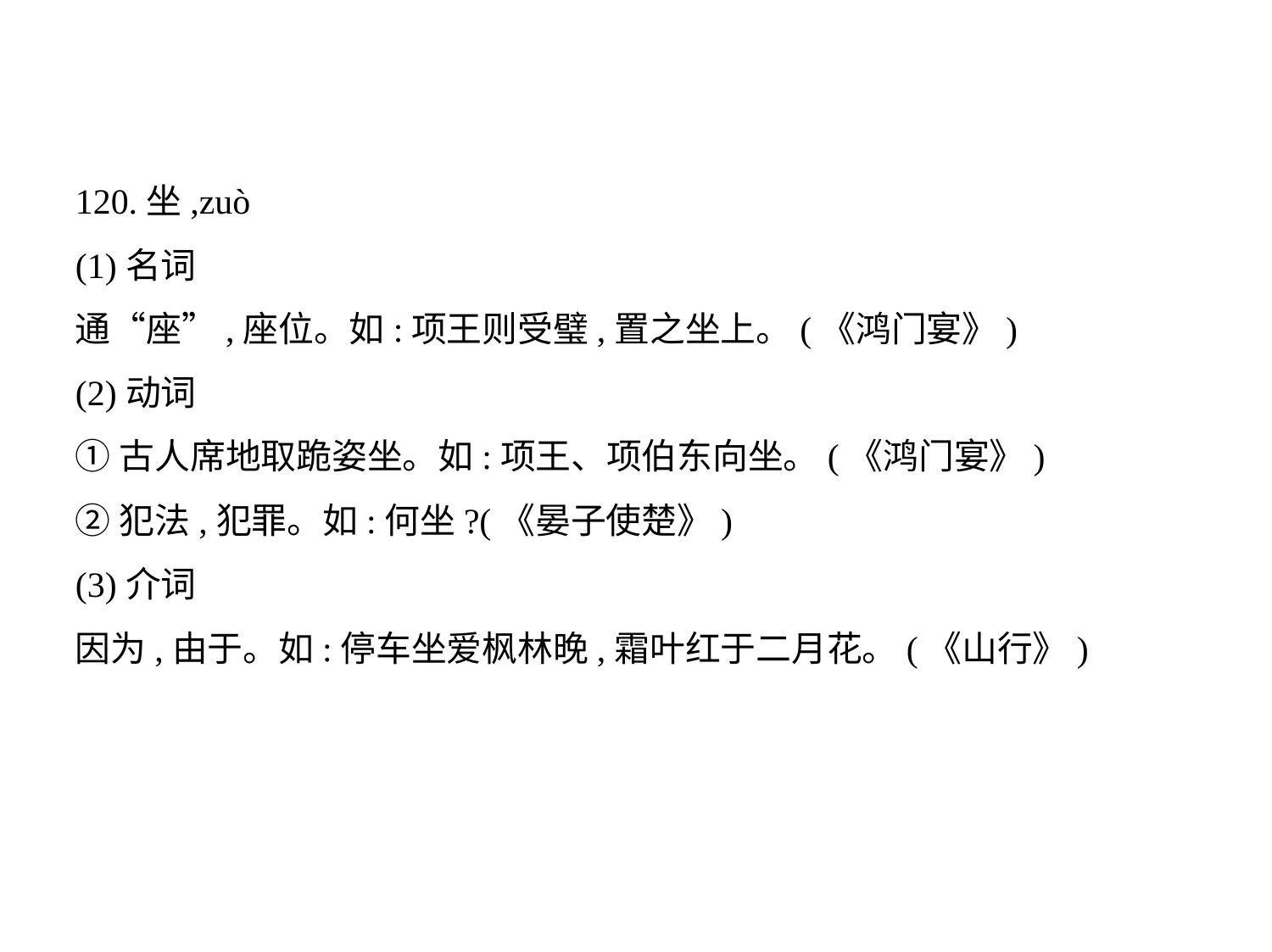

120.坐,zuò
(1)名词
通“座”,座位。如:项王则受璧,置之坐上。(《鸿门宴》)
(2)动词
①古人席地取跪姿坐。如:项王、项伯东向坐。(《鸿门宴》)
②犯法,犯罪。如:何坐?(《晏子使楚》)
(3)介词
因为,由于。如:停车坐爱枫林晚,霜叶红于二月花。(《山行》)